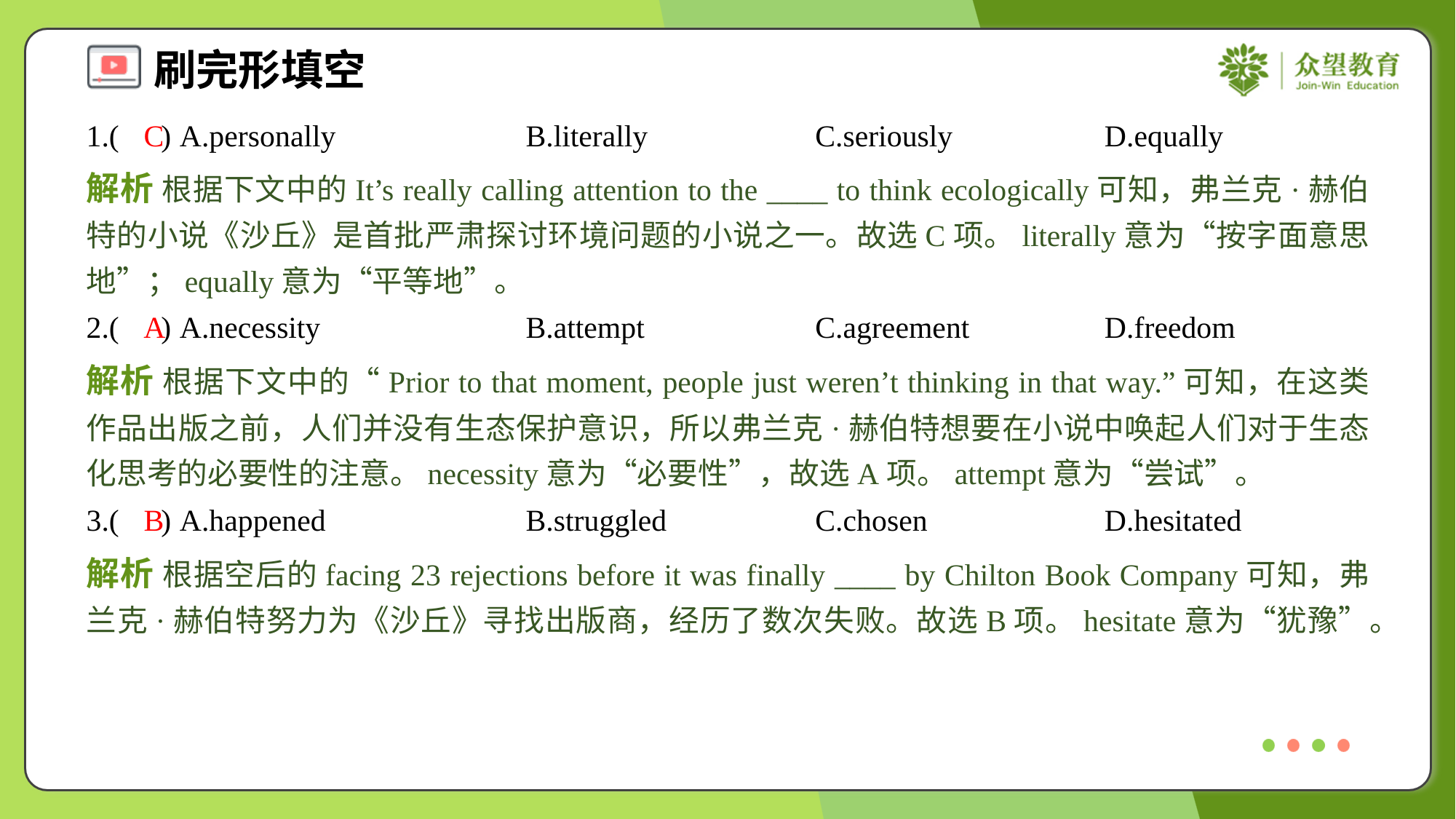

1.(     ) A.personally	B.literally	C.seriously	D.equally
C
解析 根据下文中的It’s really calling attention to the ____ to think ecologically可知，弗兰克·赫伯特的小说《沙丘》是首批严肃探讨环境问题的小说之一。故选C项。literally意为“按字面意思地”；equally意为“平等地”。
2.(     ) A.necessity	B.attempt	C.agreement	D.freedom
A
解析 根据下文中的“Prior to that moment, people just weren’t thinking in that way.”可知，在这类作品出版之前，人们并没有生态保护意识，所以弗兰克·赫伯特想要在小说中唤起人们对于生态化思考的必要性的注意。necessity意为“必要性”，故选A项。attempt意为“尝试”。
3.(     ) A.happened	B.struggled	C.chosen	D.hesitated
B
解析 根据空后的facing 23 rejections before it was finally ____ by Chilton Book Company可知，弗兰克·赫伯特努力为《沙丘》寻找出版商，经历了数次失败。故选B项。hesitate意为“犹豫”。